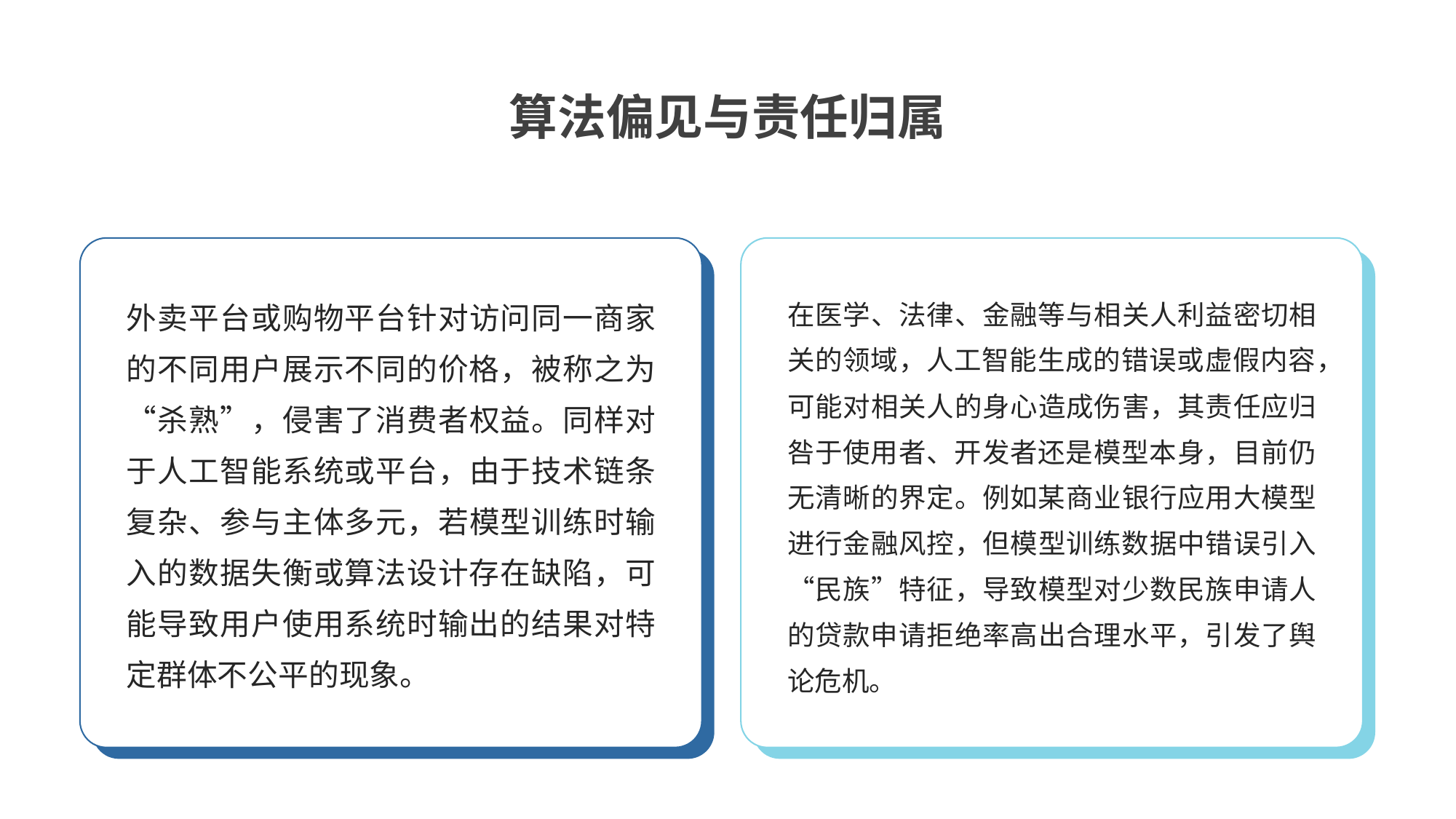

算法偏见与责任归属
外卖平台或购物平台针对访问同一商家的不同用户展示不同的价格，被称之为“杀熟”，侵害了消费者权益。同样对于人工智能系统或平台，由于技术链条复杂、参与主体多元，若模型训练时输入的数据失衡或算法设计存在缺陷，可能导致用户使用系统时输出的结果对特定群体不公平的现象。
在医学、法律、金融等与相关人利益密切相关的领域，人工智能生成的错误或虚假内容，可能对相关人的身心造成伤害，其责任应归咎于使用者、开发者还是模型本身，目前仍无清晰的界定。例如某商业银行应用大模型进行金融风控，但模型训练数据中错误引入“民族”特征，导致模型对少数民族申请人的贷款申请拒绝率高出合理水平，引发了舆论危机。